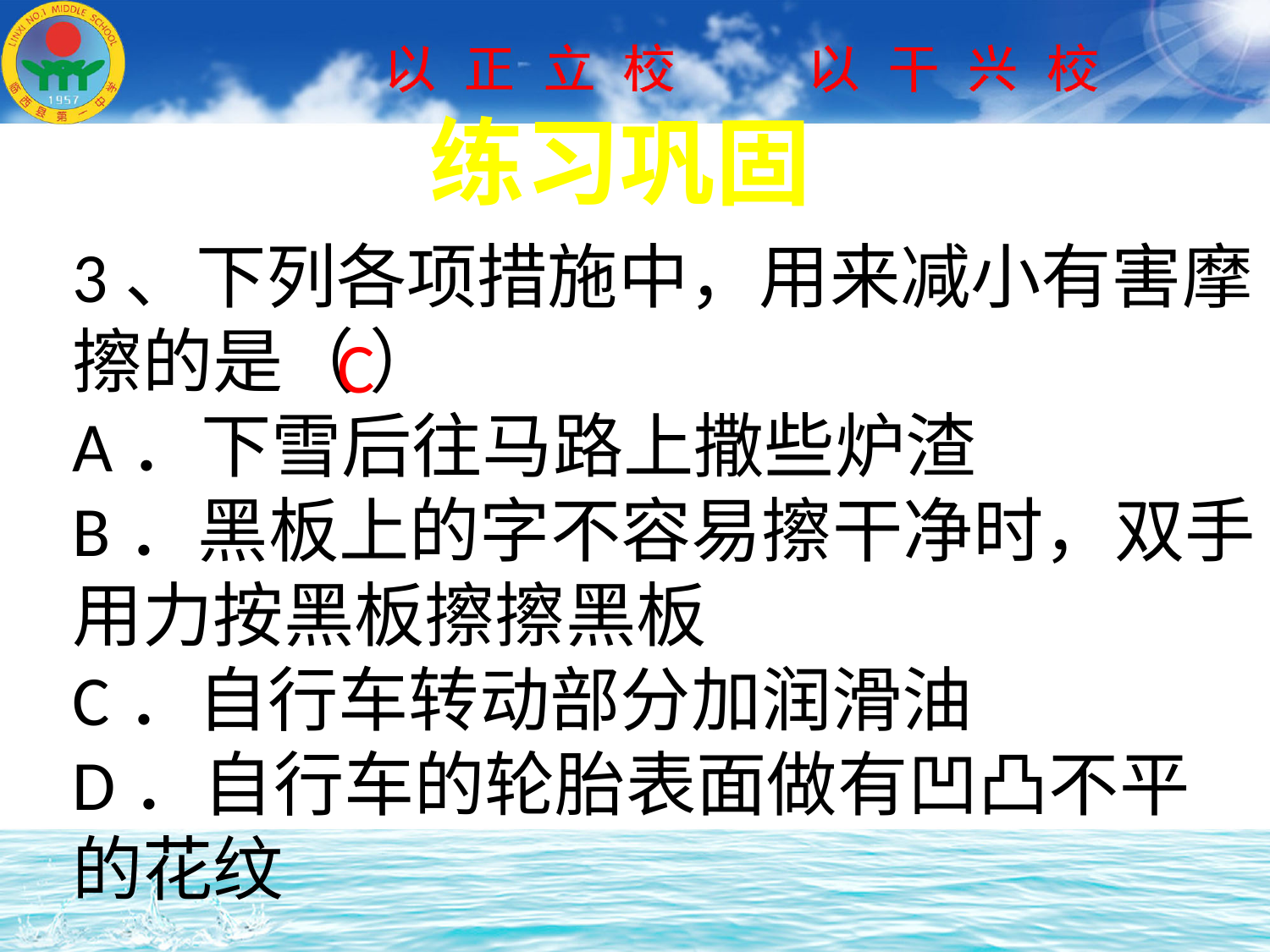

练习巩固
3、下列各项措施中，用来减小有害摩擦的是（ ）
A．下雪后往马路上撒些炉渣
B．黑板上的字不容易擦干净时，双手用力按黑板擦擦黑板
C．自行车转动部分加润滑油
D．自行车的轮胎表面做有凹凸不平的花纹
C